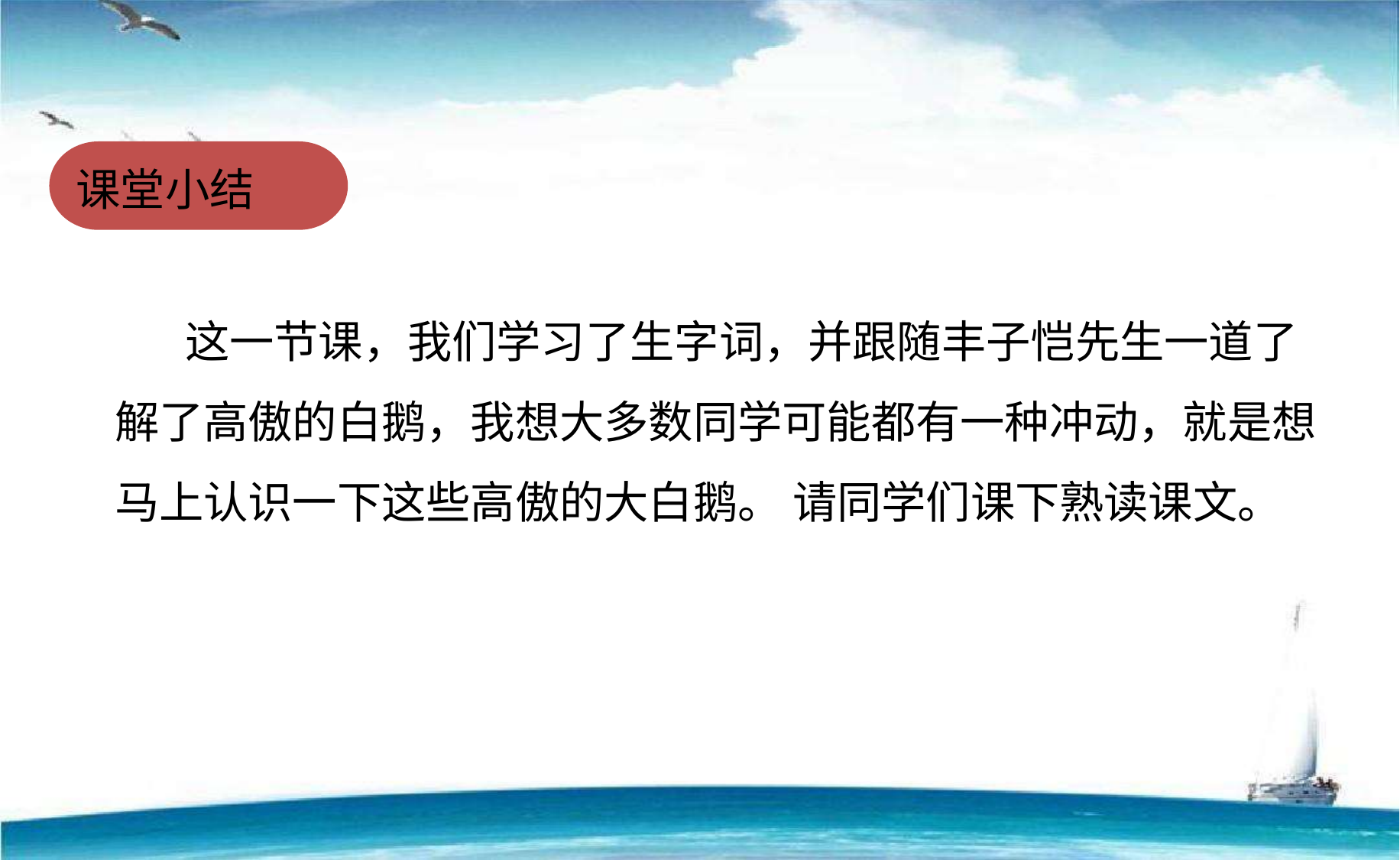

课堂小结
      这一节课，我们学习了生字词，并跟随丰子恺先生一道了解了高傲的白鹅，我想大多数同学可能都有一种冲动，就是想马上认识一下这些高傲的大白鹅。 请同学们课下熟读课文。